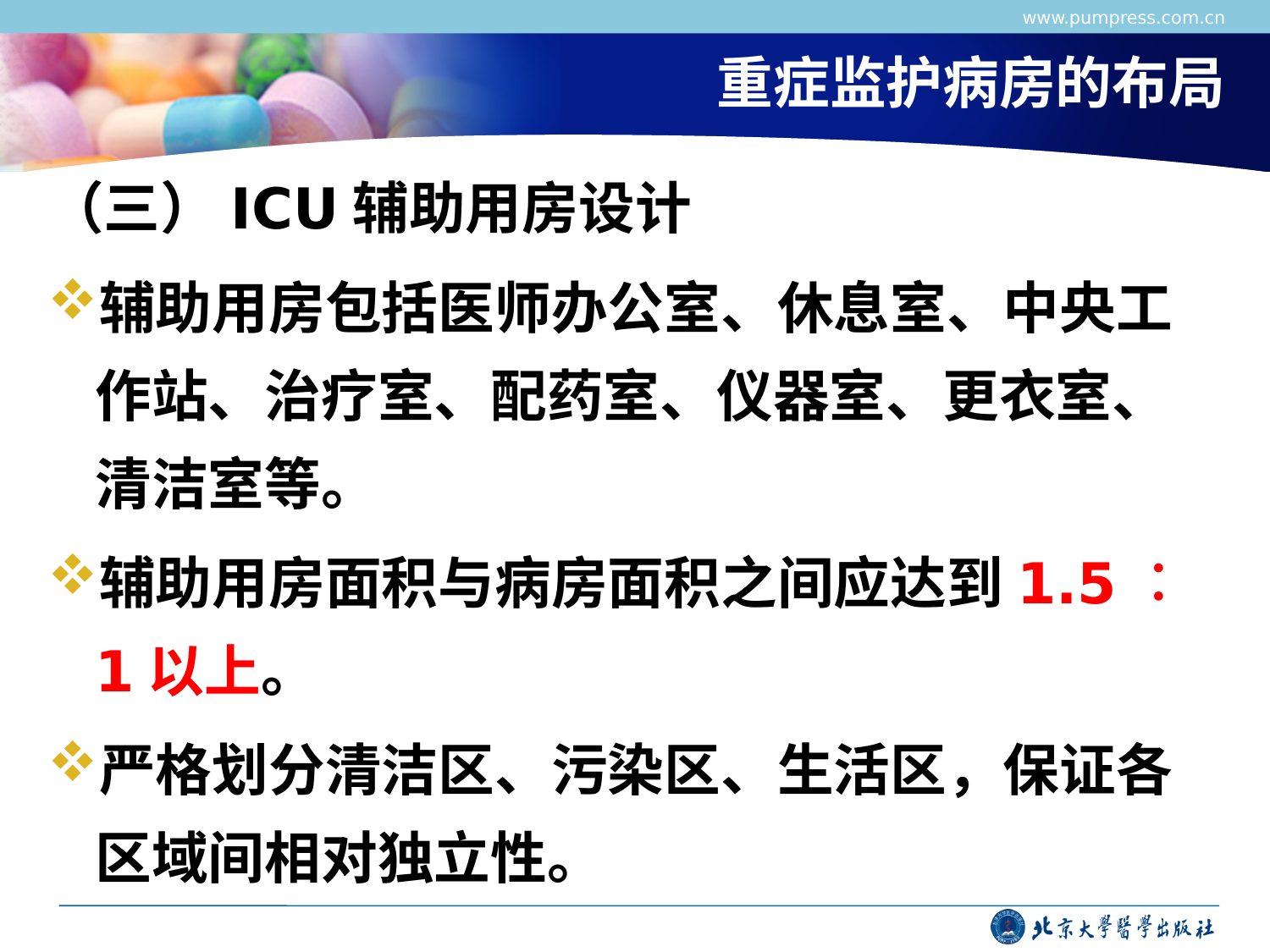

www.pumpress.com.cn
# 重症监护病房的布局
（三）ICU辅助用房设计
辅助用房包括医师办公室、休息室、中央工作站、治疗室、配药室、仪器室、更衣室、清洁室等。
辅助用房面积与病房面积之间应达到1.5︰1以上。
严格划分清洁区、污染区、生活区，保证各区域间相对独立性。